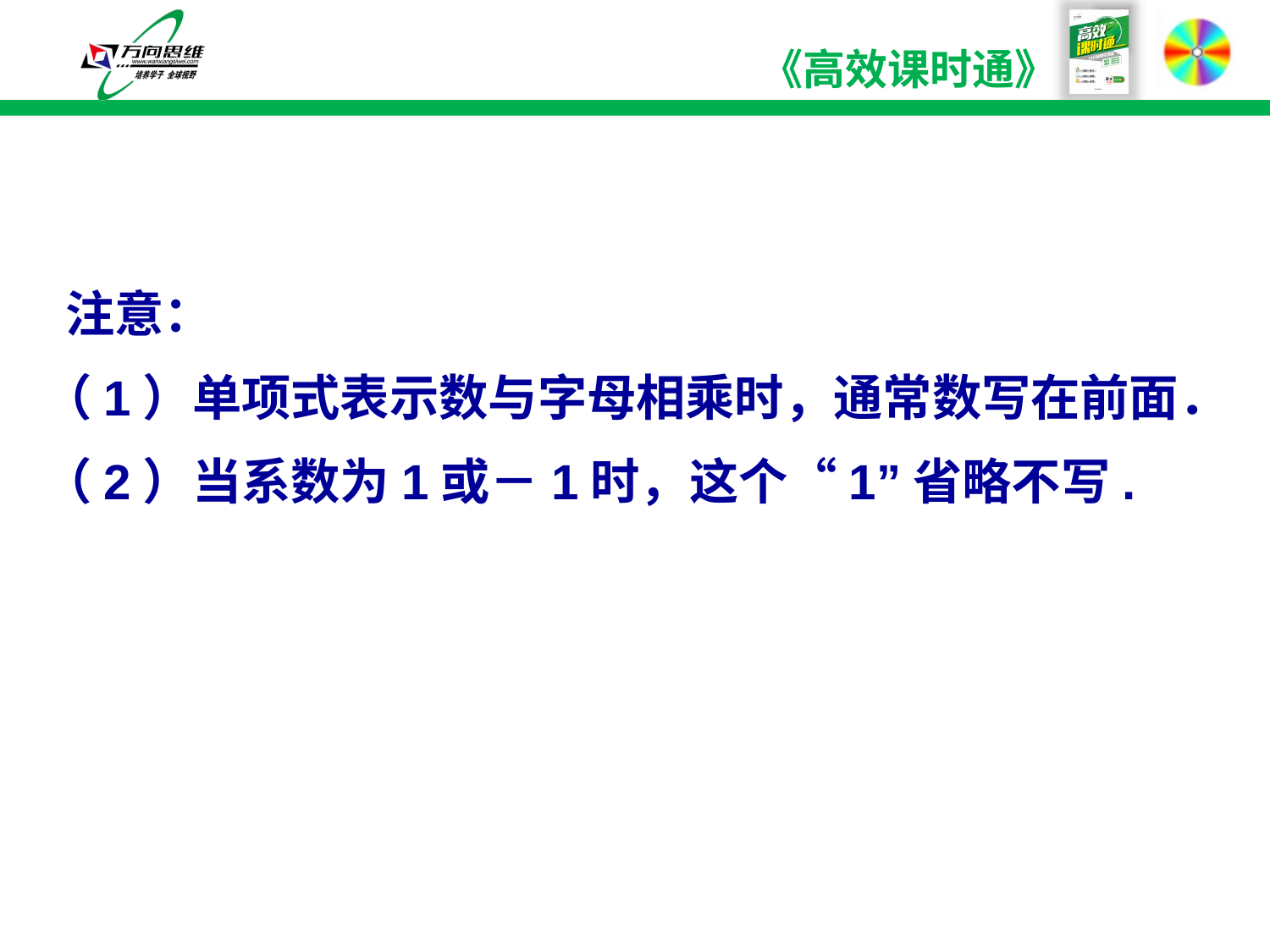

注意：
（1）单项式表示数与字母相乘时，通常数写在前面．
（2）当系数为1或－1时，这个“1”省略不写.